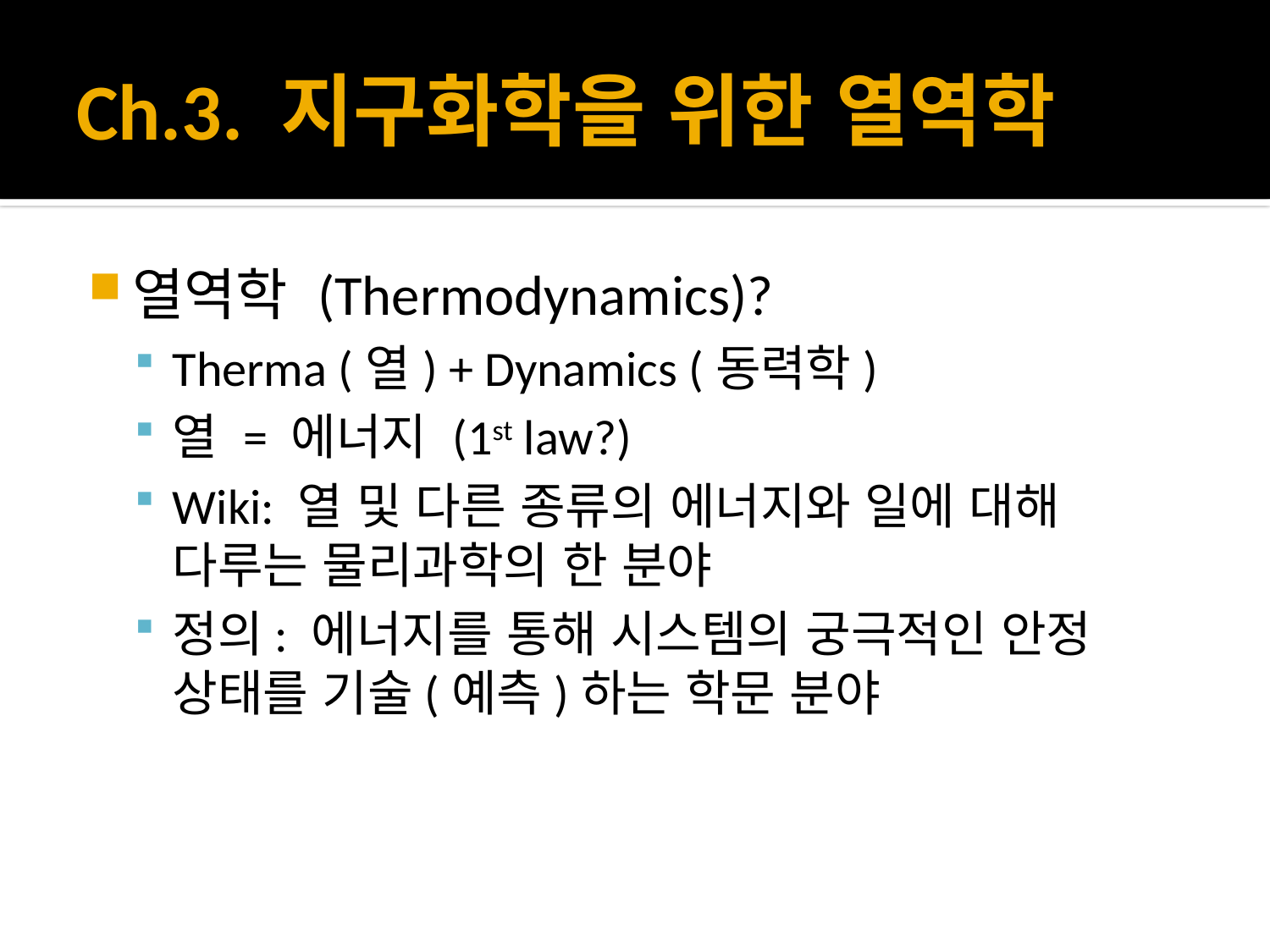

# Ch.3. 지구화학을 위한 열역학
열역학 (Thermodynamics)?
Therma (열) + Dynamics (동력학)
열 = 에너지 (1st law?)
Wiki: 열 및 다른 종류의 에너지와 일에 대해 다루는 물리과학의 한 분야
정의: 에너지를 통해 시스템의 궁극적인 안정 상태를 기술(예측)하는 학문 분야